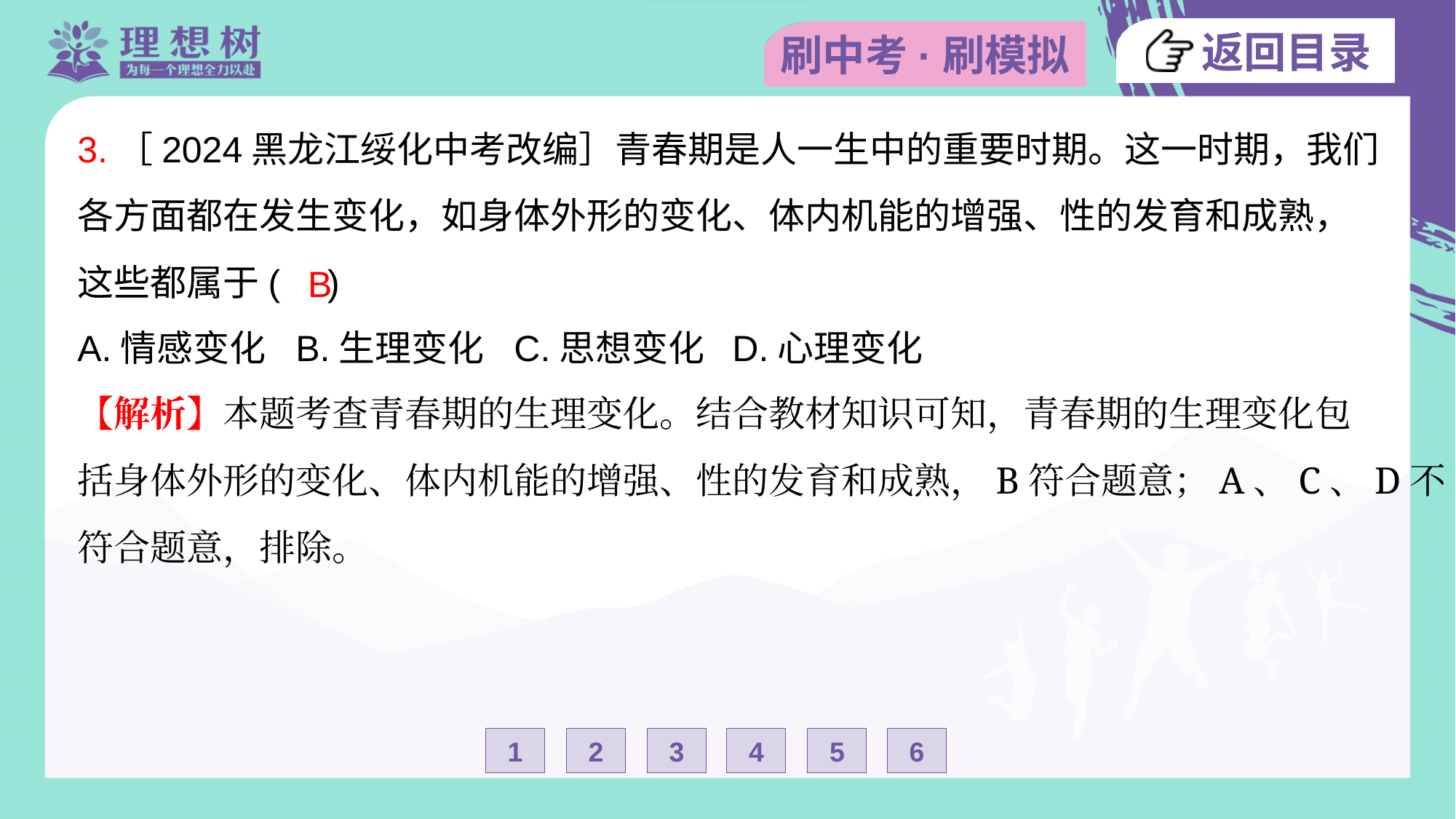

3.［2024黑龙江绥化中考改编］青春期是人一生中的重要时期。这一时期，我们
各方面都在发生变化，如身体外形的变化、体内机能的增强、性的发育和成熟，
这些都属于(     )
B
A.情感变化	B.生理变化	C.思想变化	D.心理变化
【解析】本题考查青春期的生理变化。结合教材知识可知，青春期的生理变化包
括身体外形的变化、体内机能的增强、性的发育和成熟，B符合题意；A、C、D不
符合题意，排除。